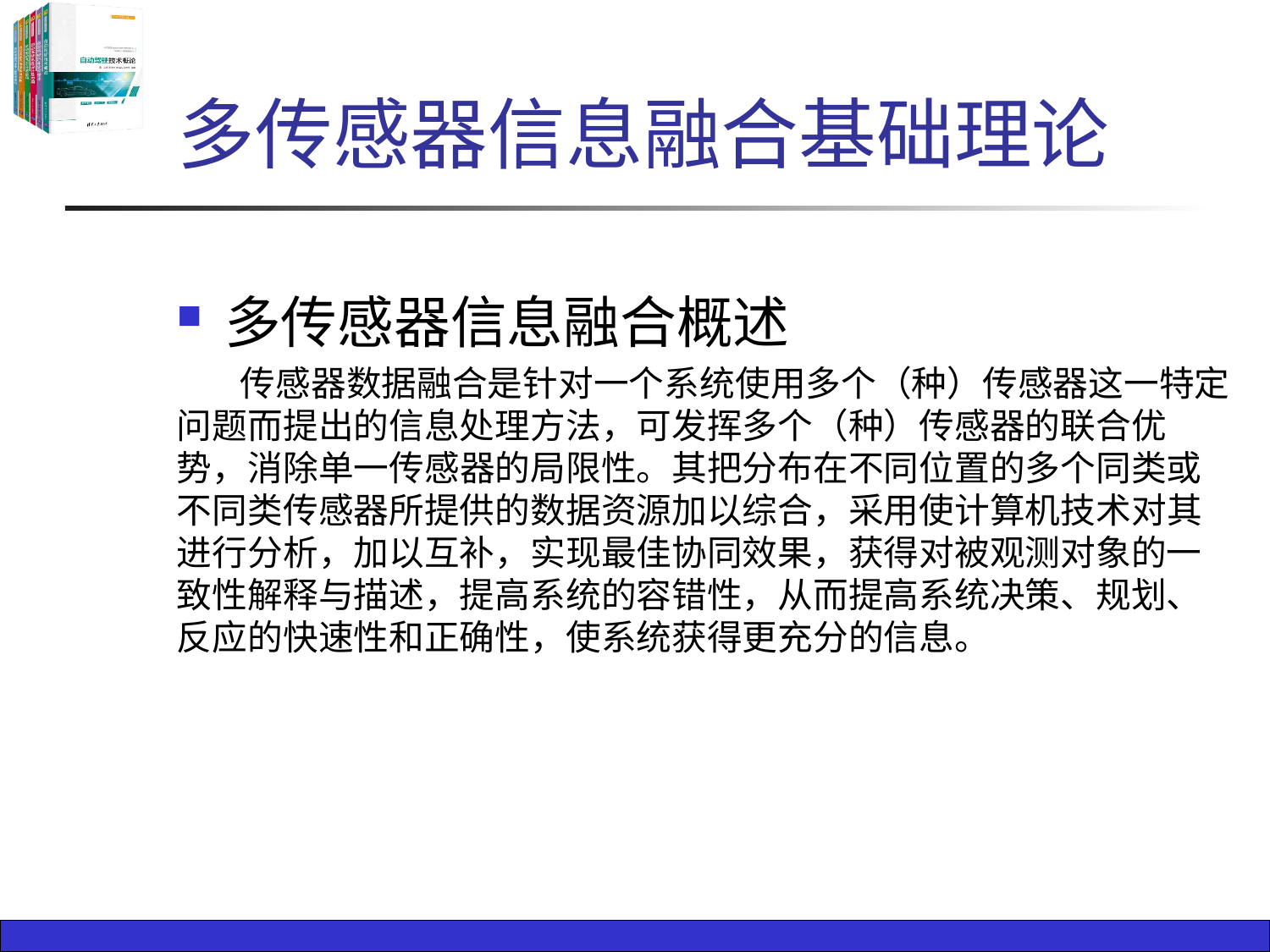

# 多传感器信息融合基础理论
多传感器信息融合概述
       传感器数据融合是针对一个系统使用多个（种）传感器这一特定问题而提出的信息处理方法，可发挥多个（种）传感器的联合优势，消除单一传感器的局限性。其把分布在不同位置的多个同类或不同类传感器所提供的数据资源加以综合，采用使计算机技术对其进行分析，加以互补，实现最佳协同效果，获得对被观测对象的一致性解释与描述，提高系统的容错性，从而提高系统决策、规划、反应的快速性和正确性，使系统获得更充分的信息。